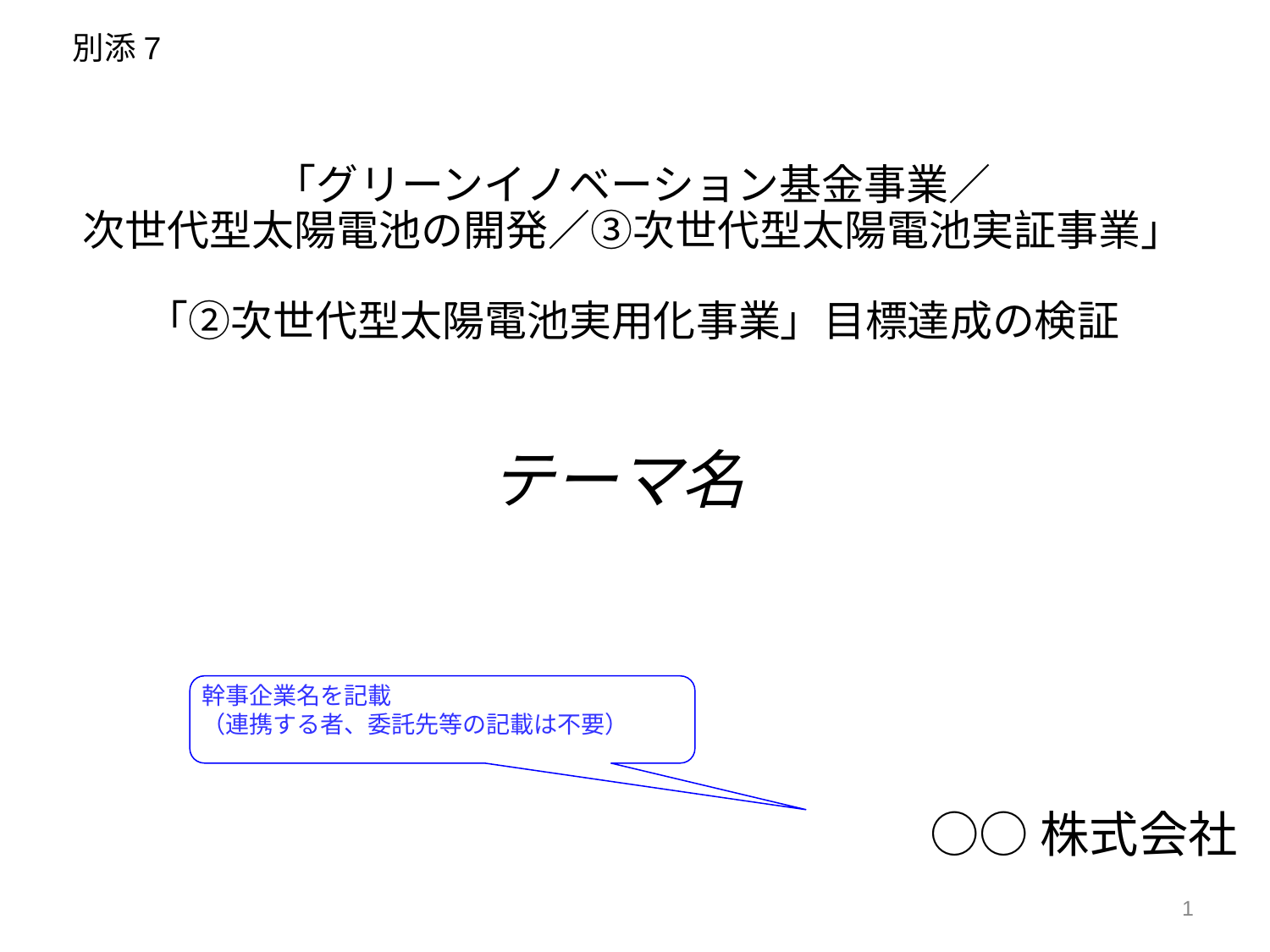

別添7
「グリーンイノベーション基金事業／
次世代型太陽電池の開発／③次世代型太陽電池実証事業」

「②次世代型太陽電池実用化事業」目標達成の検証
# テーマ名
幹事企業名を記載
（連携する者、委託先等の記載は不要）

○○株式会社
1